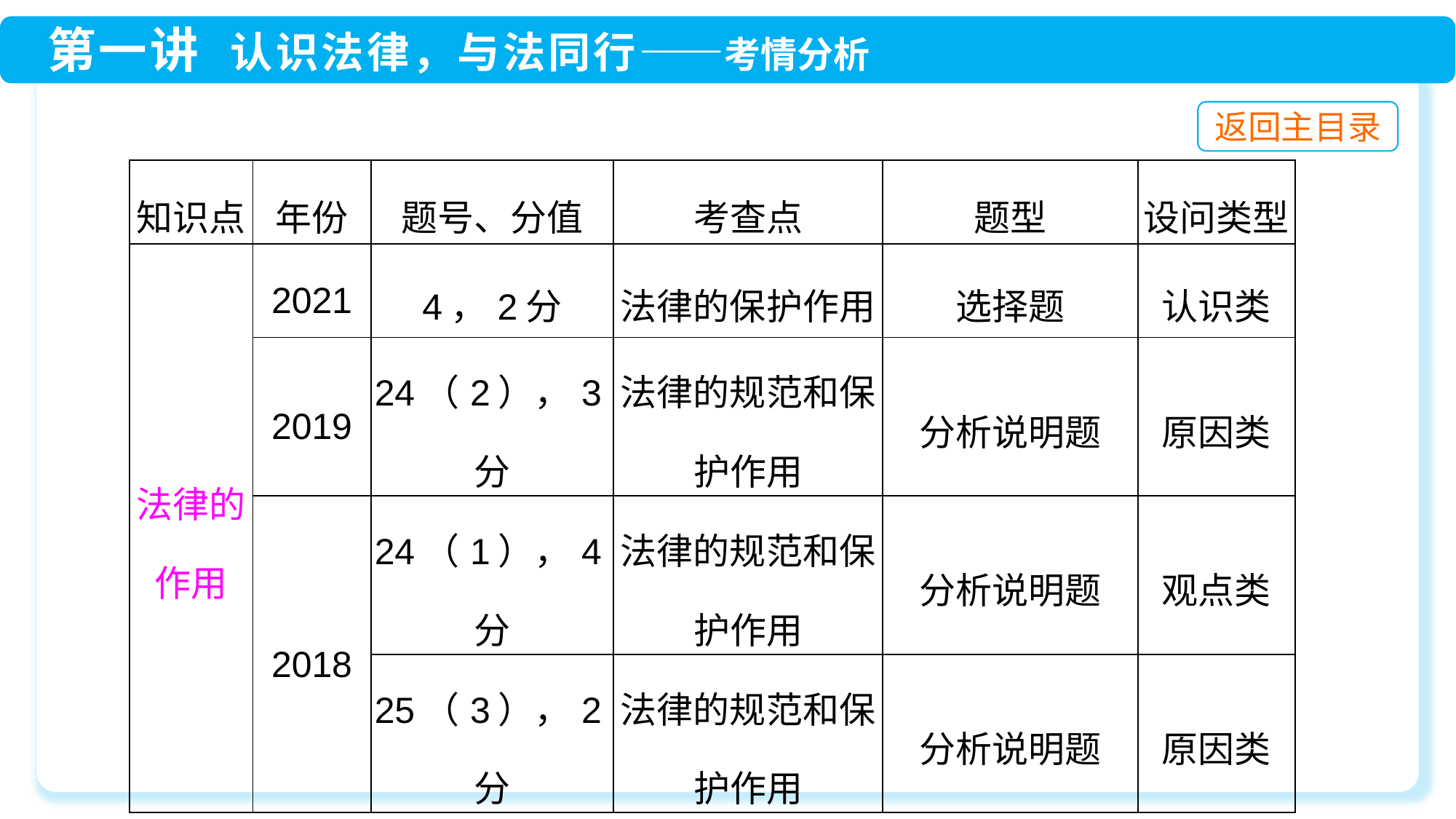

| 知识点 | 年份 | 题号、分值 | 考查点 | 题型 | 设问类型 |
| --- | --- | --- | --- | --- | --- |
| 法律的作用 | 2021 | 4，2分 | 法律的保护作用 | 选择题 | 认识类 |
|  | 2019 | 24（2），3分 | 法律的规范和保护作用 | 分析说明题 | 原因类 |
|  | 2018 | 24（1），4分 | 法律的规范和保护作用 | 分析说明题 | 观点类 |
|  |  | 25（3），2分 | 法律的规范和保护作用 | 分析说明题 | 原因类 |